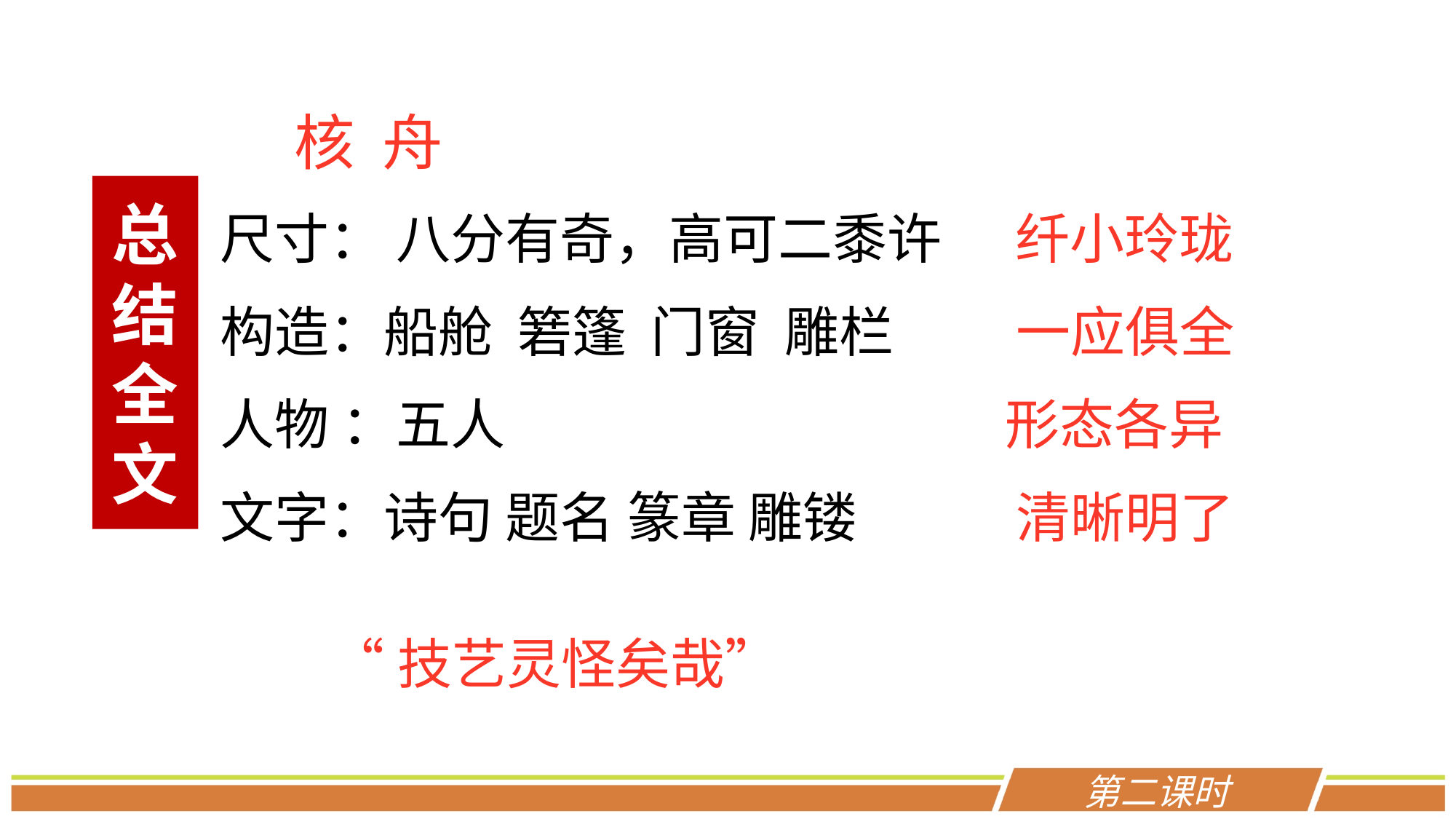

核  舟
尺寸： 八分有奇，高可二黍许      纤小玲珑
构造：船舱  箬篷  门窗  雕栏          一应俱全
人物 ：五人                                         形态各异
文字：诗句 题名 篆章 雕镂             清晰明了

总结全文
“技艺灵怪矣哉”
第二课时